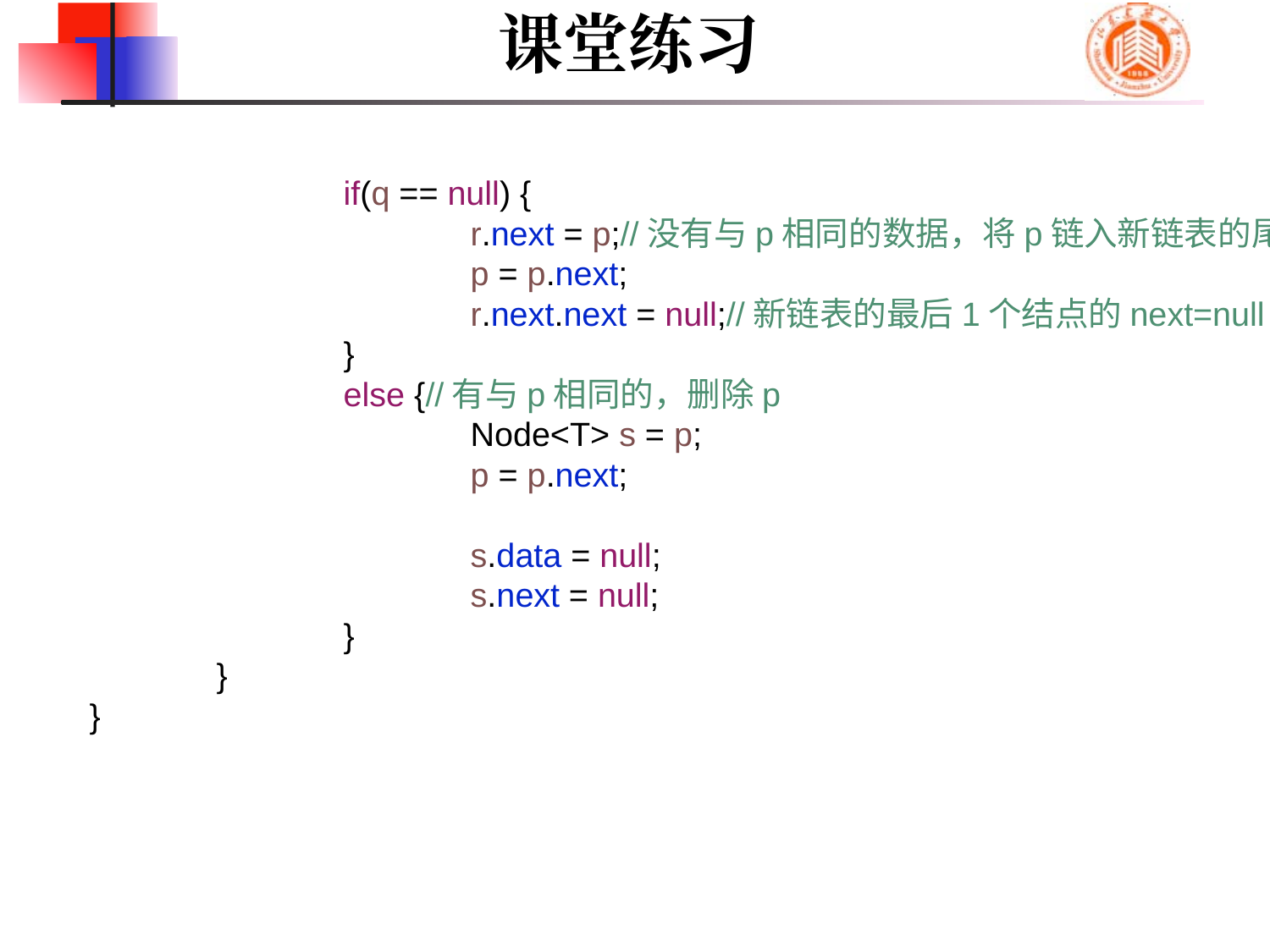

课堂练习
			if(q == null) {
				r.next = p;//没有与p相同的数据，将p链入新链表的尾
				p = p.next;
				r.next.next = null;//新链表的最后1个结点的next=null
			}
			else {//有与p相同的，删除p
				Node<T> s = p;
				p = p.next;

				s.data = null;
				s.next = null;
			}
		}
	}